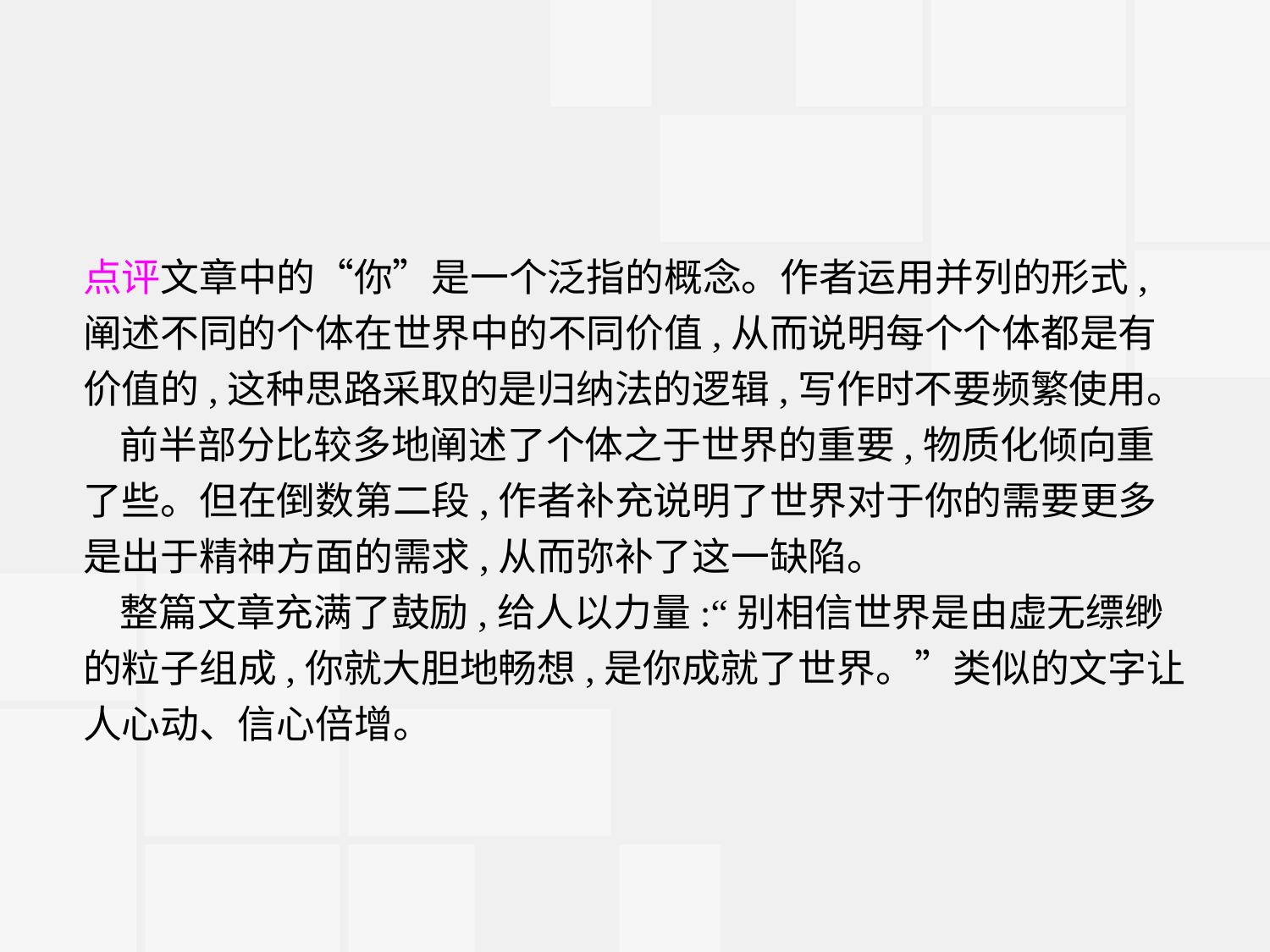

点评文章中的“你”是一个泛指的概念。作者运用并列的形式,阐述不同的个体在世界中的不同价值,从而说明每个个体都是有价值的,这种思路采取的是归纳法的逻辑,写作时不要频繁使用。
前半部分比较多地阐述了个体之于世界的重要,物质化倾向重了些。但在倒数第二段,作者补充说明了世界对于你的需要更多是出于精神方面的需求,从而弥补了这一缺陷。
整篇文章充满了鼓励,给人以力量:“别相信世界是由虚无缥缈的粒子组成,你就大胆地畅想,是你成就了世界。”类似的文字让人心动、信心倍增。